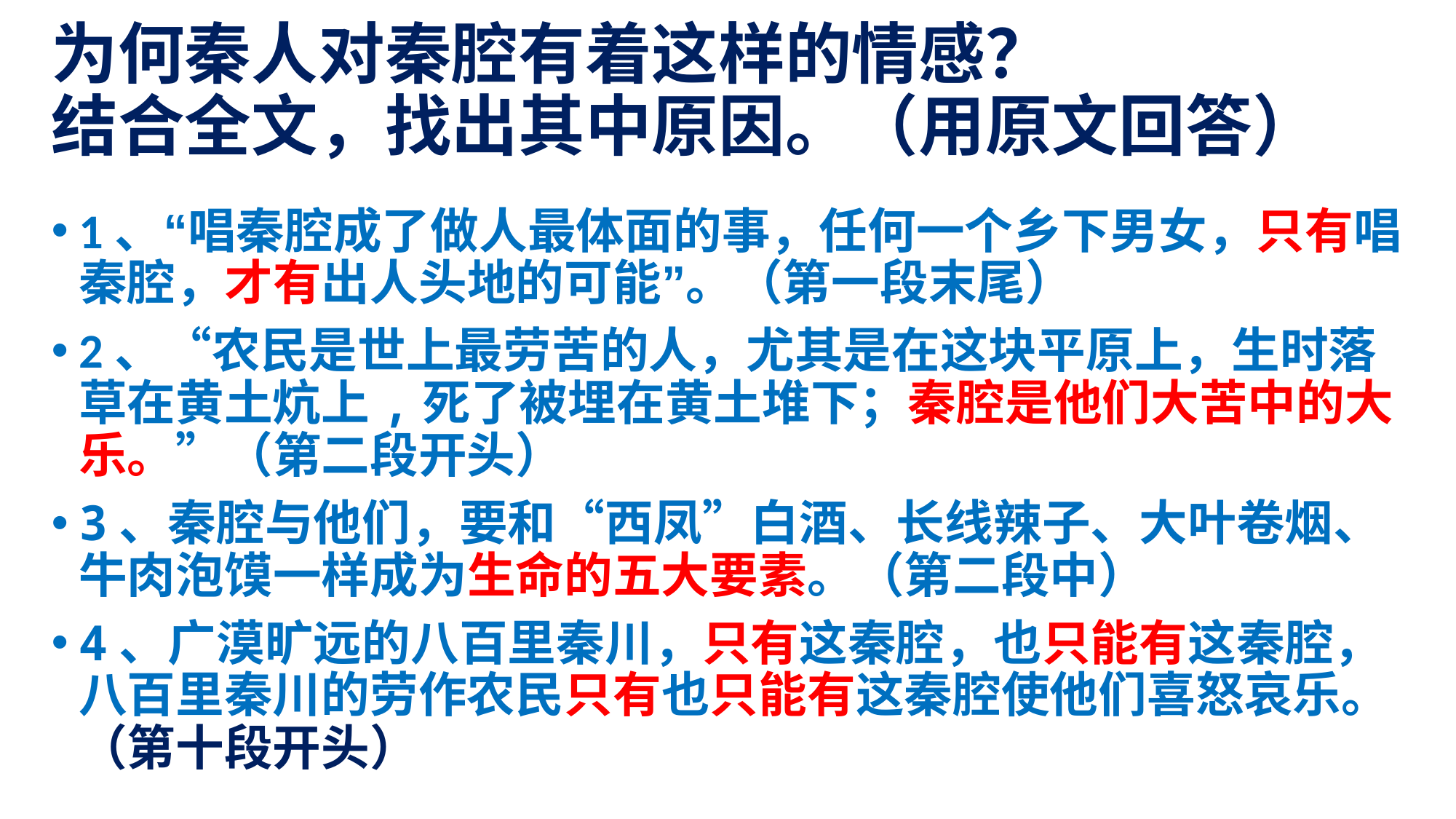

# 为何秦人对秦腔有着这样的情感？ 结合全文，找出其中原因。（用原文回答）
1、“唱秦腔成了做人最体面的事，任何一个乡下男女，只有唱秦腔，才有出人头地的可能”。（第一段末尾）
2、“农民是世上最劳苦的人，尤其是在这块平原上，生时落草在黄土炕上,死了被埋在黄土堆下；秦腔是他们大苦中的大乐。”（第二段开头）
3、秦腔与他们，要和“西凤”白酒、长线辣子、大叶卷烟、牛肉泡馍一样成为生命的五大要素。（第二段中）
4、广漠旷远的八百里秦川，只有这秦腔，也只能有这秦腔，八百里秦川的劳作农民只有也只能有这秦腔使他们喜怒哀乐。（第十段开头）